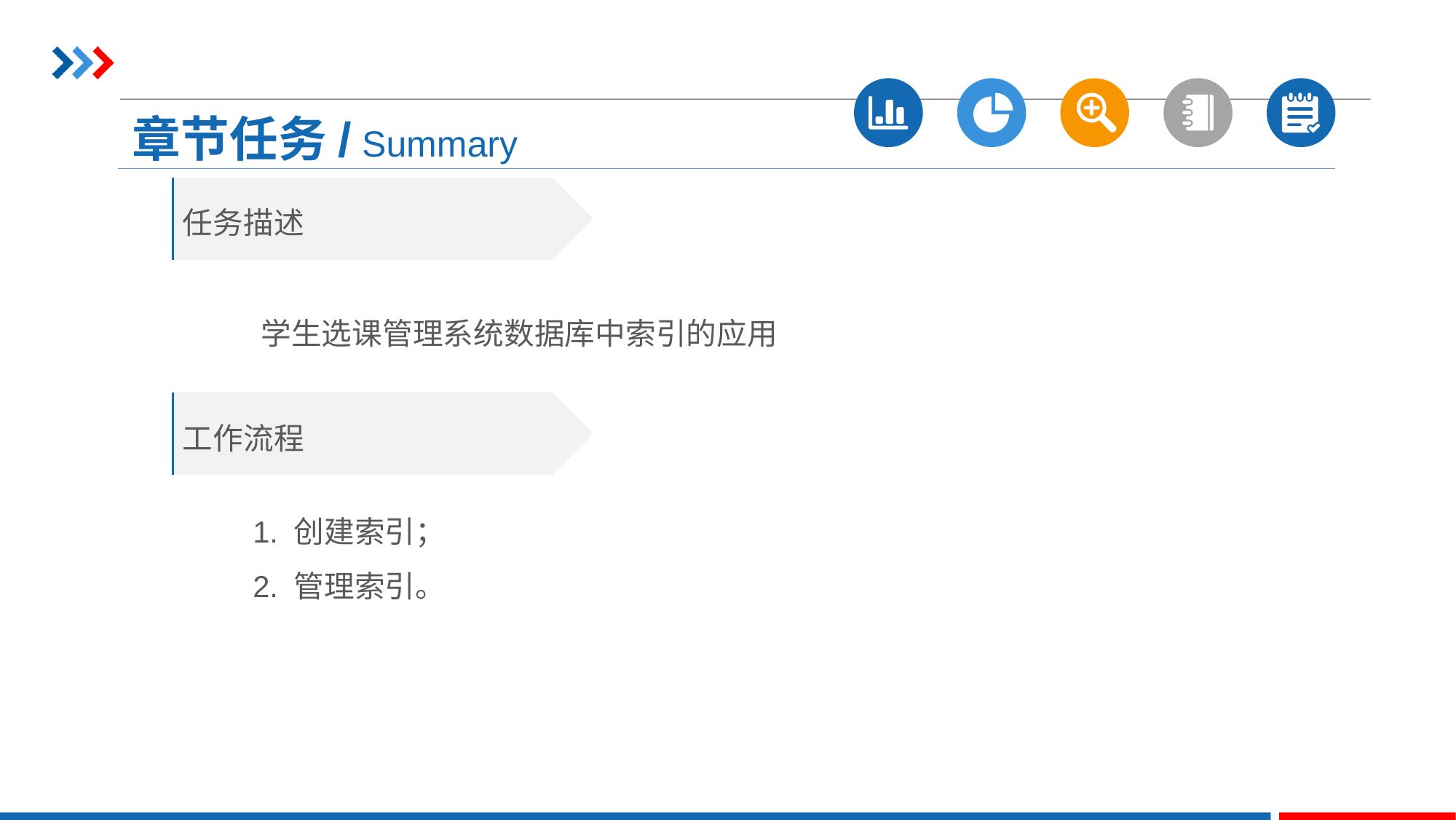

章节任务/ Summary
任务描述

学生选课管理系统数据库中索引的应用
工作流程

1. 创建索引；
2. 管理索引。